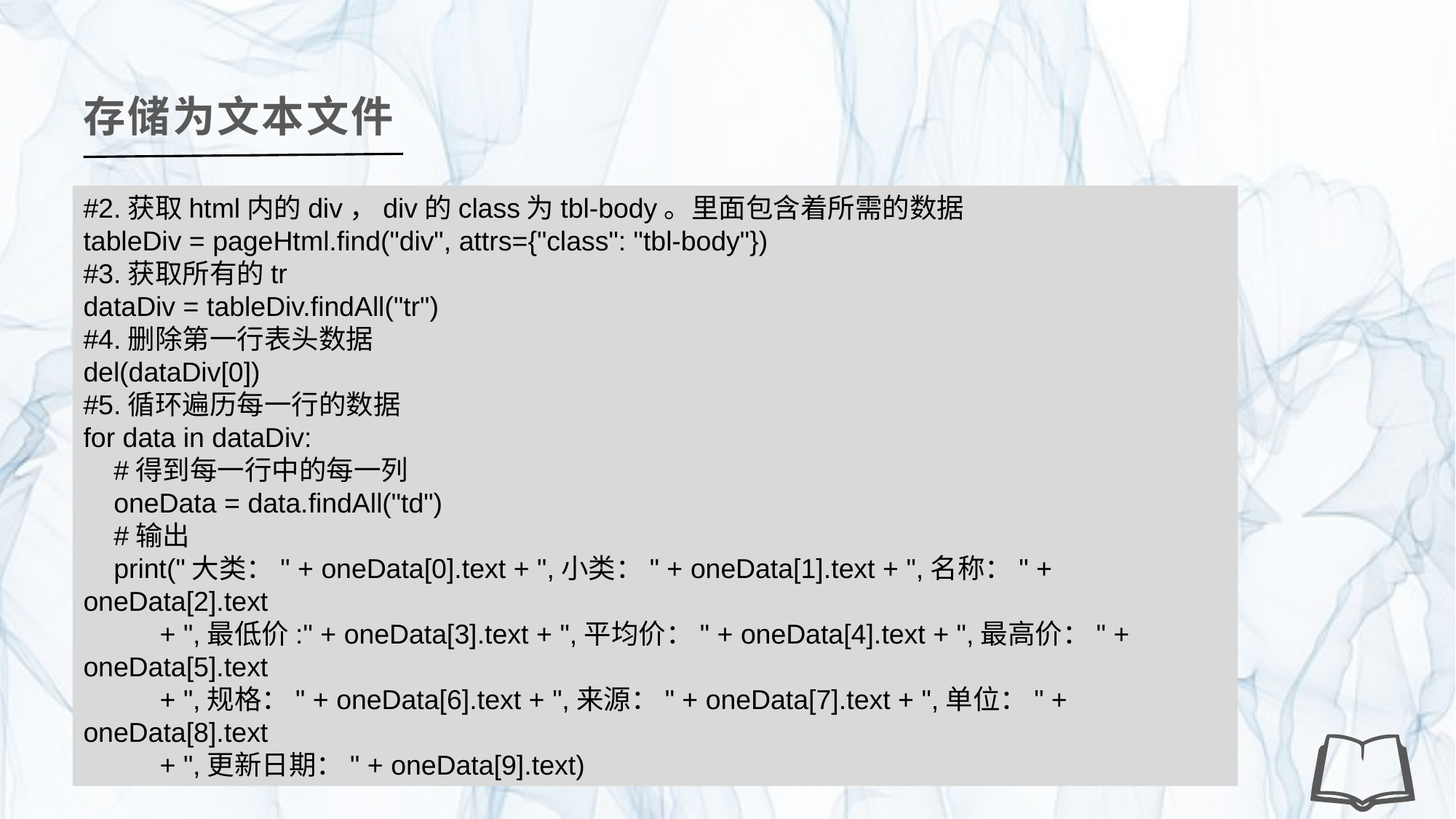

存储为文本文件
#2.获取html内的div，div的class为tbl-body。里面包含着所需的数据
tableDiv = pageHtml.find("div", attrs={"class": "tbl-body"})
#3.获取所有的tr
dataDiv = tableDiv.findAll("tr")
#4.删除第一行表头数据
del(dataDiv[0])
#5.循环遍历每一行的数据
for data in dataDiv:
    #得到每一行中的每一列
    oneData = data.findAll("td")
    #输出
    print("大类：" + oneData[0].text + ",小类：" + oneData[1].text + ",名称：" + oneData[2].text
          + ",最低价:" + oneData[3].text + ",平均价：" + oneData[4].text + ",最高价：" + oneData[5].text
          + ",规格：" + oneData[6].text + ",来源：" + oneData[7].text + ",单位：" + oneData[8].text
          + ",更新日期：" + oneData[9].text)

11